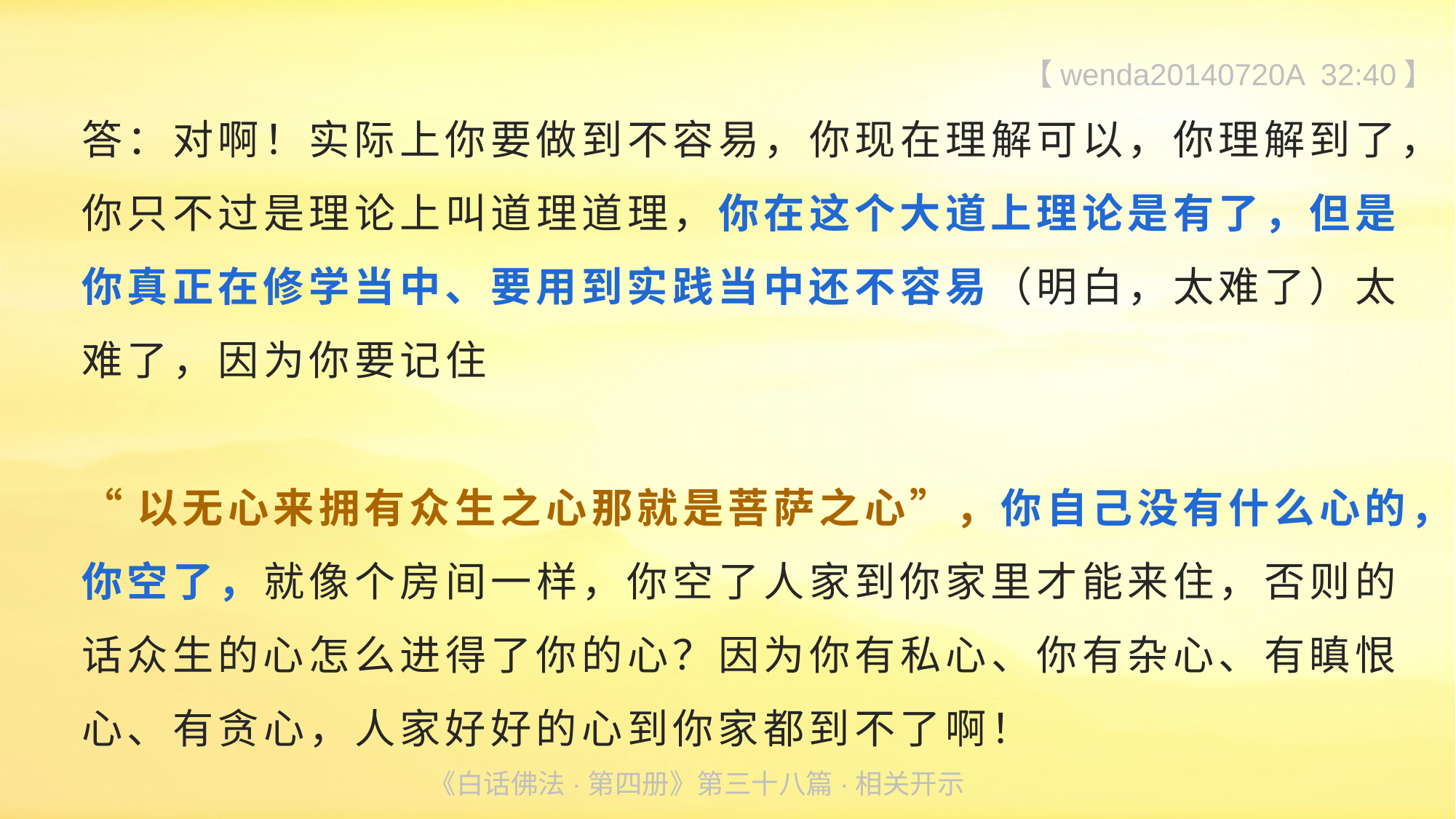

【wenda20140720A  32:40】
答：对啊！实际上你要做到不容易，你现在理解可以，你理解到了，你只不过是理论上叫道理道理，你在这个大道上理论是有了，但是你真正在修学当中、要用到实践当中还不容易（明白，太难了）太难了，因为你要记住

“以无心来拥有众生之心那就是菩萨之心”，你自己没有什么心的，你空了，就像个房间一样，你空了人家到你家里才能来住，否则的话众生的心怎么进得了你的心？因为你有私心、你有杂心、有瞋恨心、有贪心，人家好好的心到你家都到不了啊！
《白话佛法·第四册》第三十八篇·相关开示